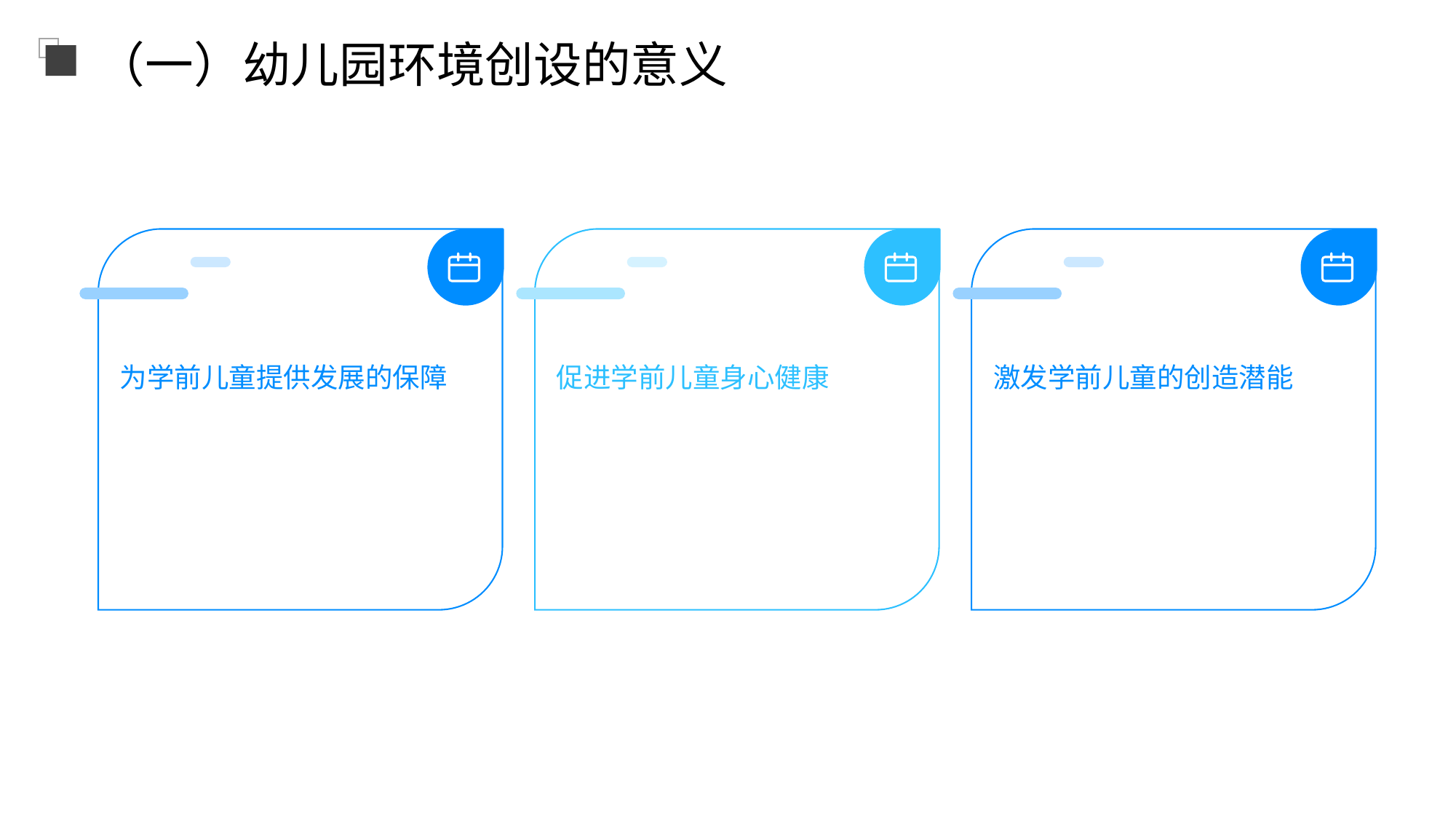

（一）幼儿园环境创设的意义

为学前儿童提供发展的保障
促进学前儿童身心健康
激发学前儿童的创造潜能